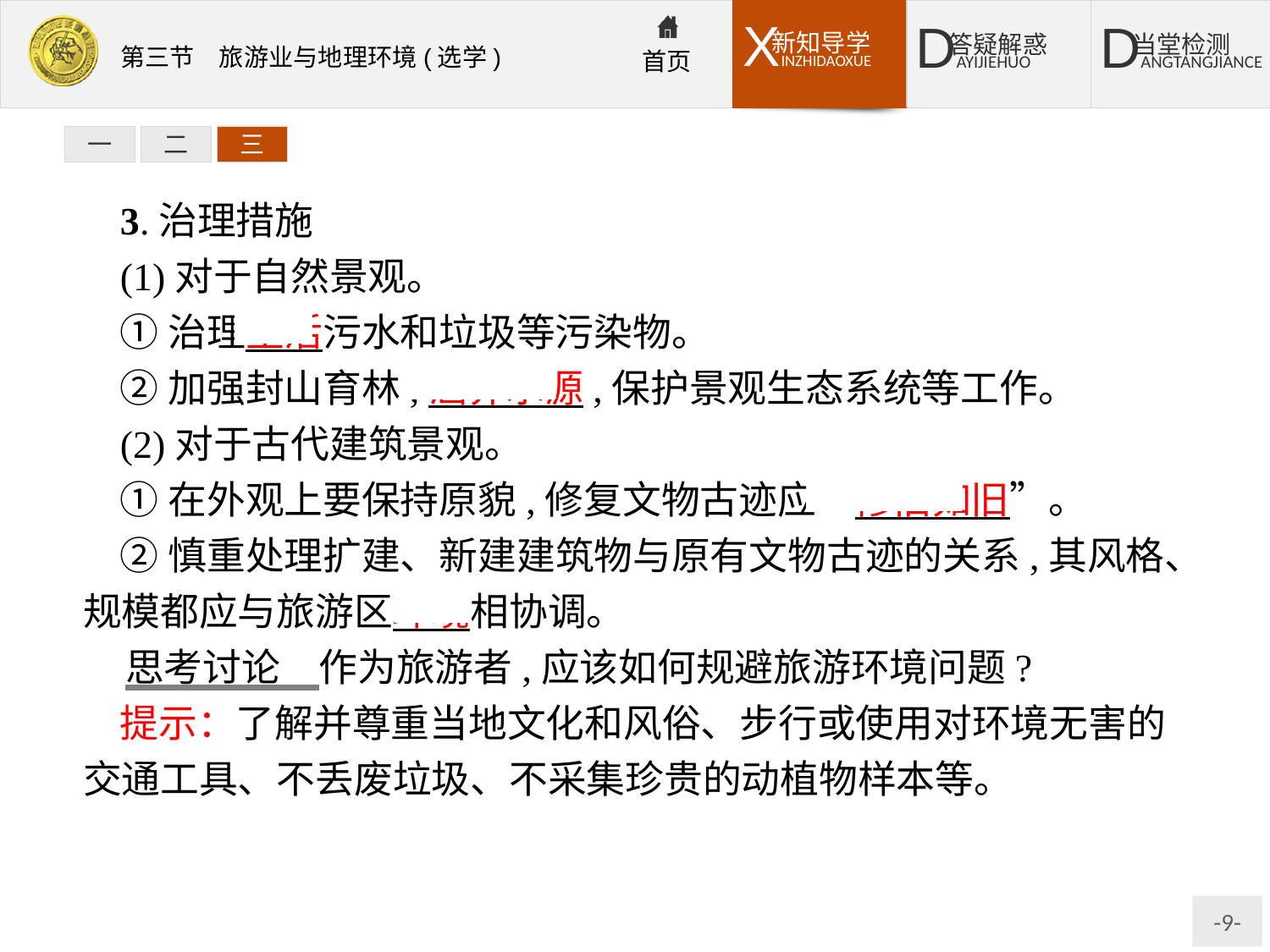

一
二
三
3.治理措施
(1)对于自然景观。
①治理生活污水和垃圾等污染物。
②加强封山育林,涵养水源,保护景观生态系统等工作。
(2)对于古代建筑景观。
①在外观上要保持原貌,修复文物古迹应“修旧如旧”。
②慎重处理扩建、新建建筑物与原有文物古迹的关系,其风格、规模都应与旅游区环境相协调。
思考讨论　作为旅游者,应该如何规避旅游环境问题?
提示：了解并尊重当地文化和风俗、步行或使用对环境无害的交通工具、不丢废垃圾、不采集珍贵的动植物样本等。